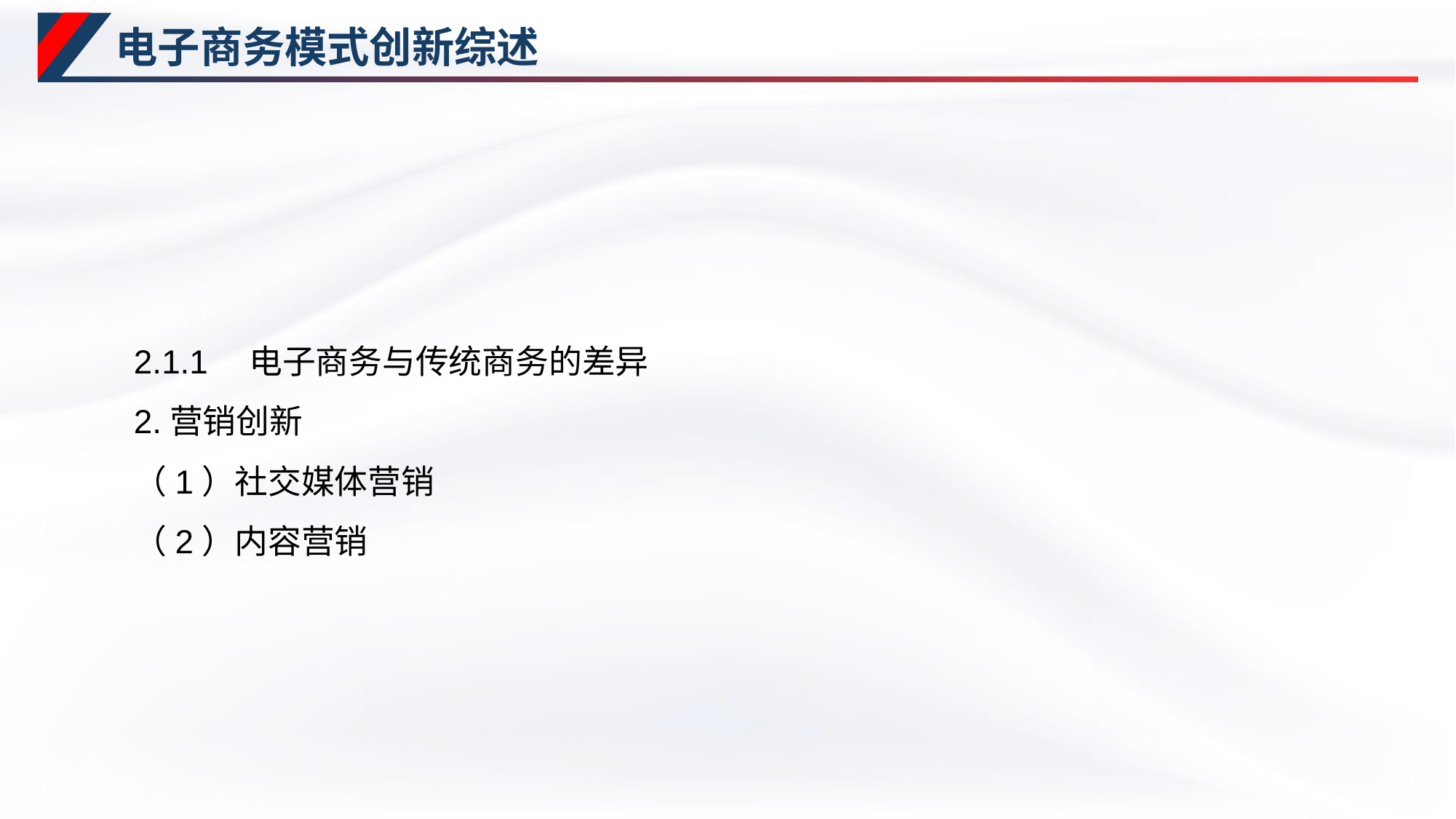

# 电子商务模式创新综述
2.1.1　电子商务与传统商务的差异
2.营销创新
（1）社交媒体营销
（2）内容营销